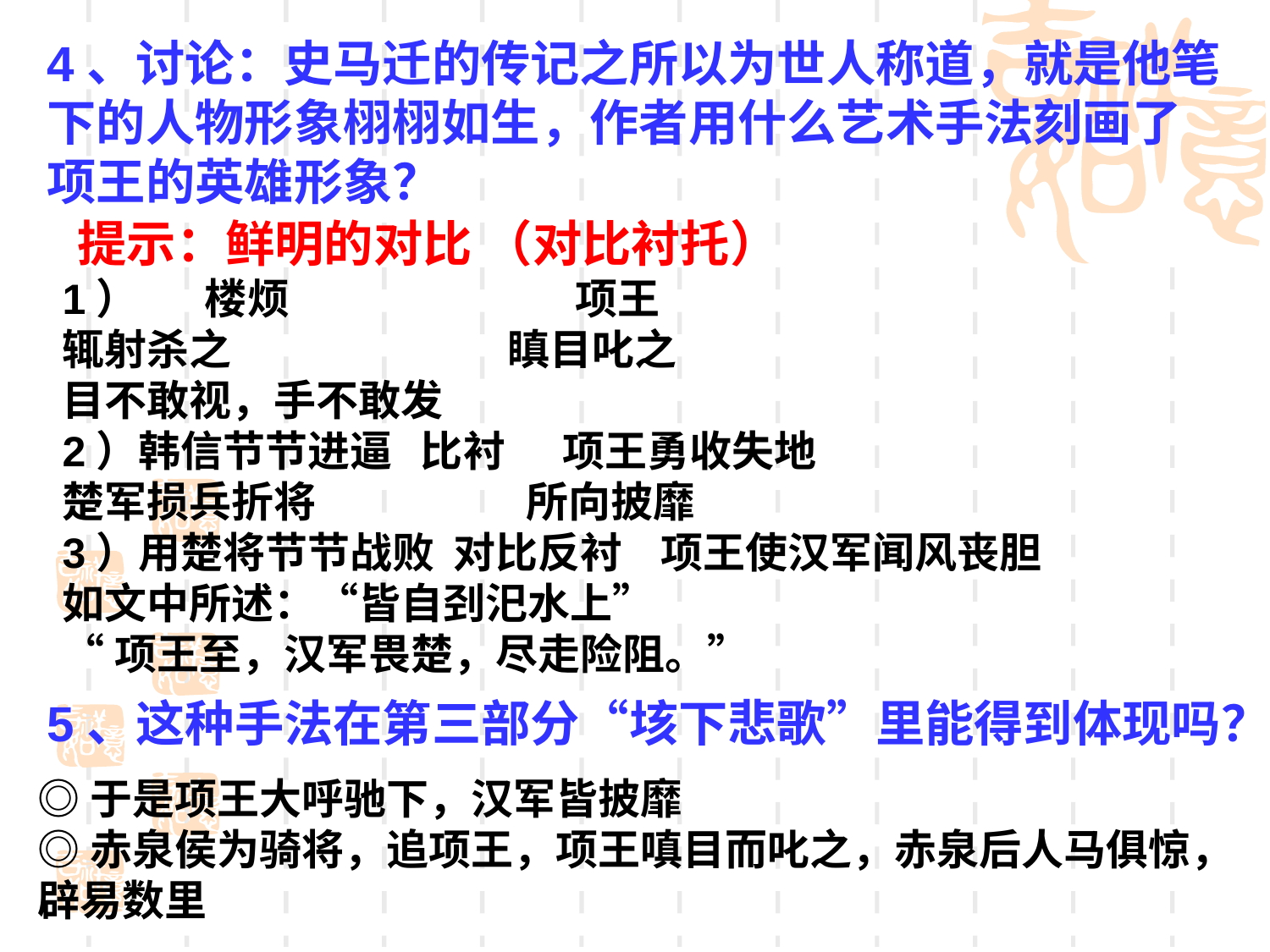

4、讨论：史马迁的传记之所以为世人称道，就是他笔下的人物形象栩栩如生，作者用什么艺术手法刻画了项王的英雄形象？
提示：鲜明的对比 （对比衬托）
1）       楼烦                              项王
辄射杀之                             瞋目叱之
目不敢视，手不敢发
2）韩信节节进逼   比衬      项王勇收失地
楚军损兵折将                      所向披靡
3）用楚将节节战败  对比反衬    项王使汉军闻风丧胆
如文中所述：“皆自刭汜水上”
“项王至，汉军畏楚，尽走险阻。”

5、这种手法在第三部分“垓下悲歌”里能得到体现吗？
◎于是项王大呼驰下，汉军皆披靡
◎赤泉侯为骑将，追项王，项王嗔目而叱之，赤泉后人马俱惊，辟易数里